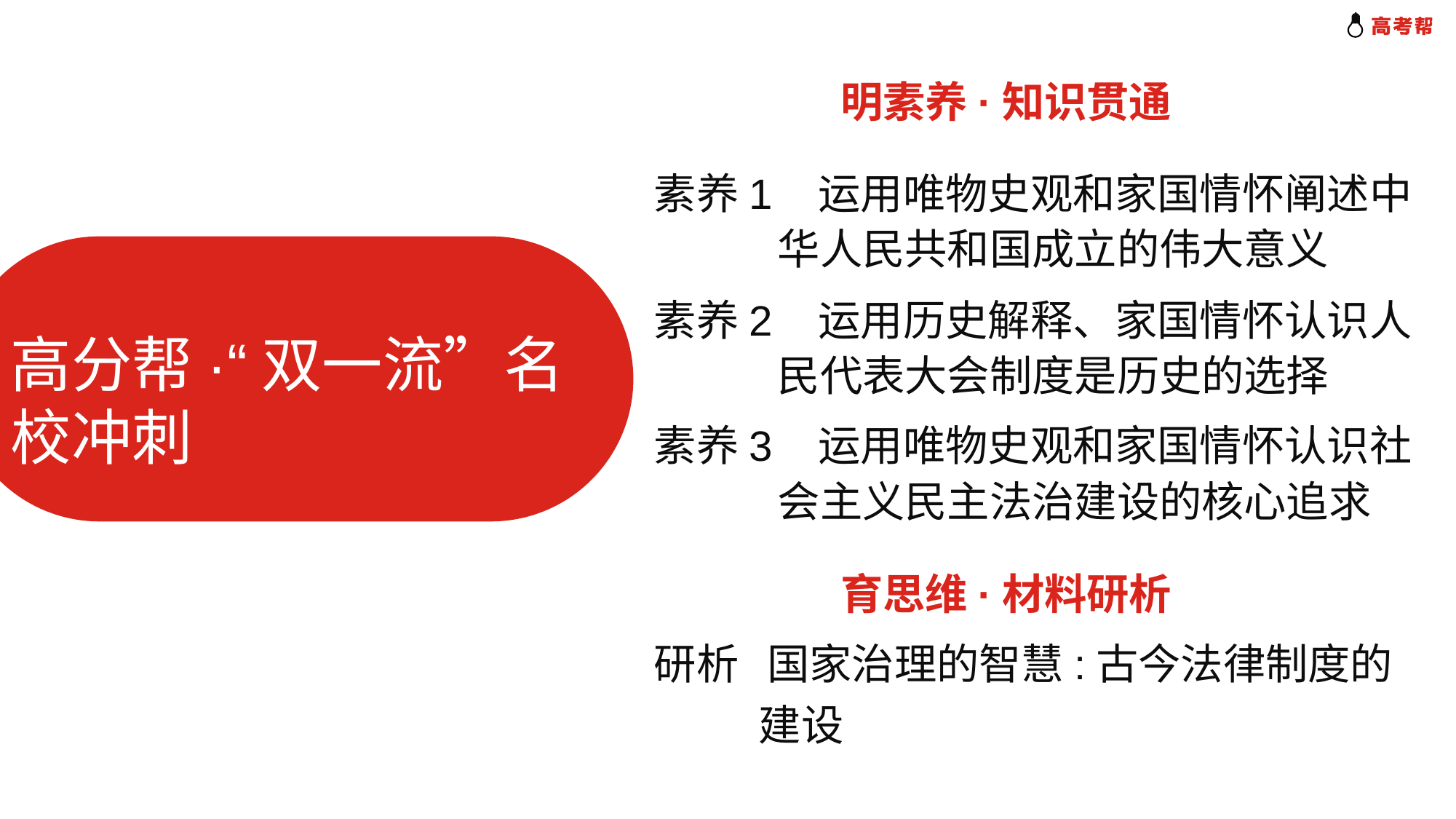

明素养·知识贯通
素养1   运用唯物史观和家国情怀阐述中
            华人民共和国成立的伟大意义
素养2   运用历史解释、家国情怀认识人
            民代表大会制度是历史的选择
高分帮·“双一流”名校冲刺
素养3   运用唯物史观和家国情怀认识社
            会主义民主法治建设的核心追求
育思维·材料研析
研析   国家治理的智慧:古今法律制度的
          建设